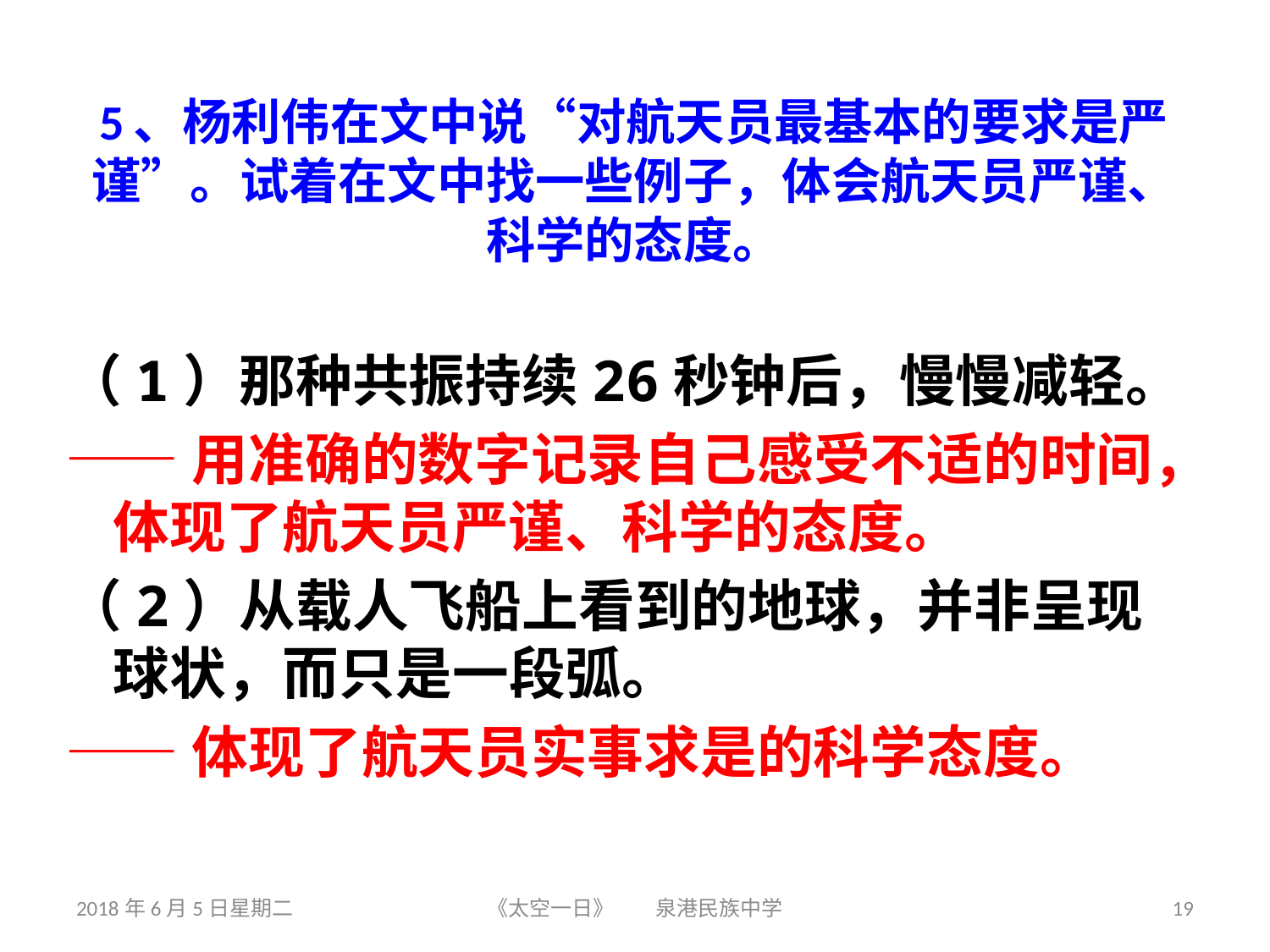

# 5、杨利伟在文中说“对航天员最基本的要求是严谨”。试着在文中找一些例子，体会航天员严谨、科学的态度。
（1）那种共振持续26秒钟后，慢慢减轻。
——用准确的数字记录自己感受不适的时间，体现了航天员严谨、科学的态度。
（2）从载人飞船上看到的地球，并非呈现球状，而只是一段弧。
——体现了航天员实事求是的科学态度。

2018年6月5日星期二
《太空一日》         泉港民族中学
19